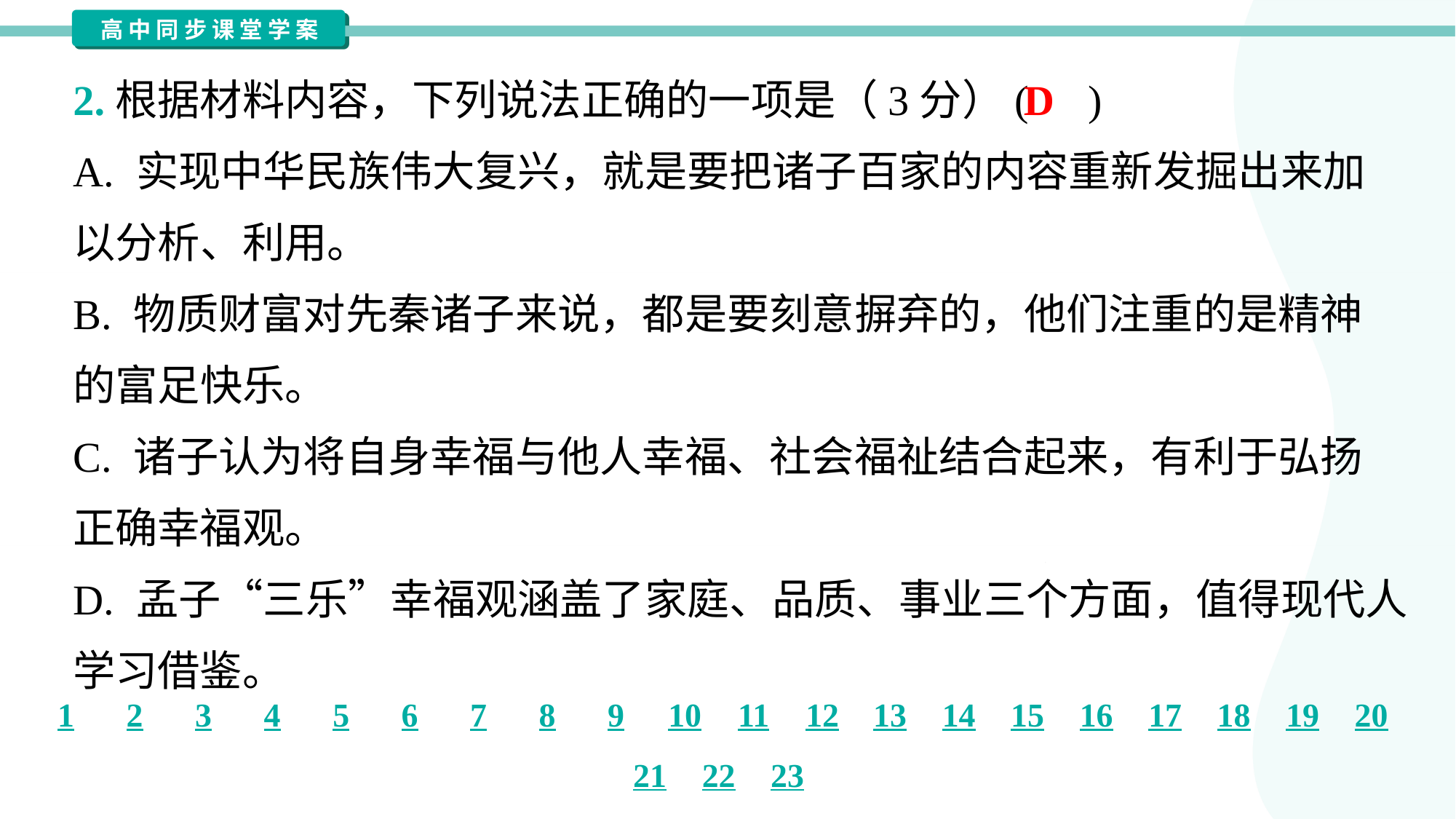

2.根据材料内容，下列说法正确的一项是（3分）(     )
D
A. 实现中华民族伟大复兴，就是要把诸子百家的内容重新发掘出来加
以分析、利用。
B. 物质财富对先秦诸子来说，都是要刻意摒弃的，他们注重的是精神
的富足快乐。
C. 诸子认为将自身幸福与他人幸福、社会福祉结合起来，有利于弘扬
正确幸福观。
D. 孟子“三乐”幸福观涵盖了家庭、品质、事业三个方面，值得现代人
学习借鉴。